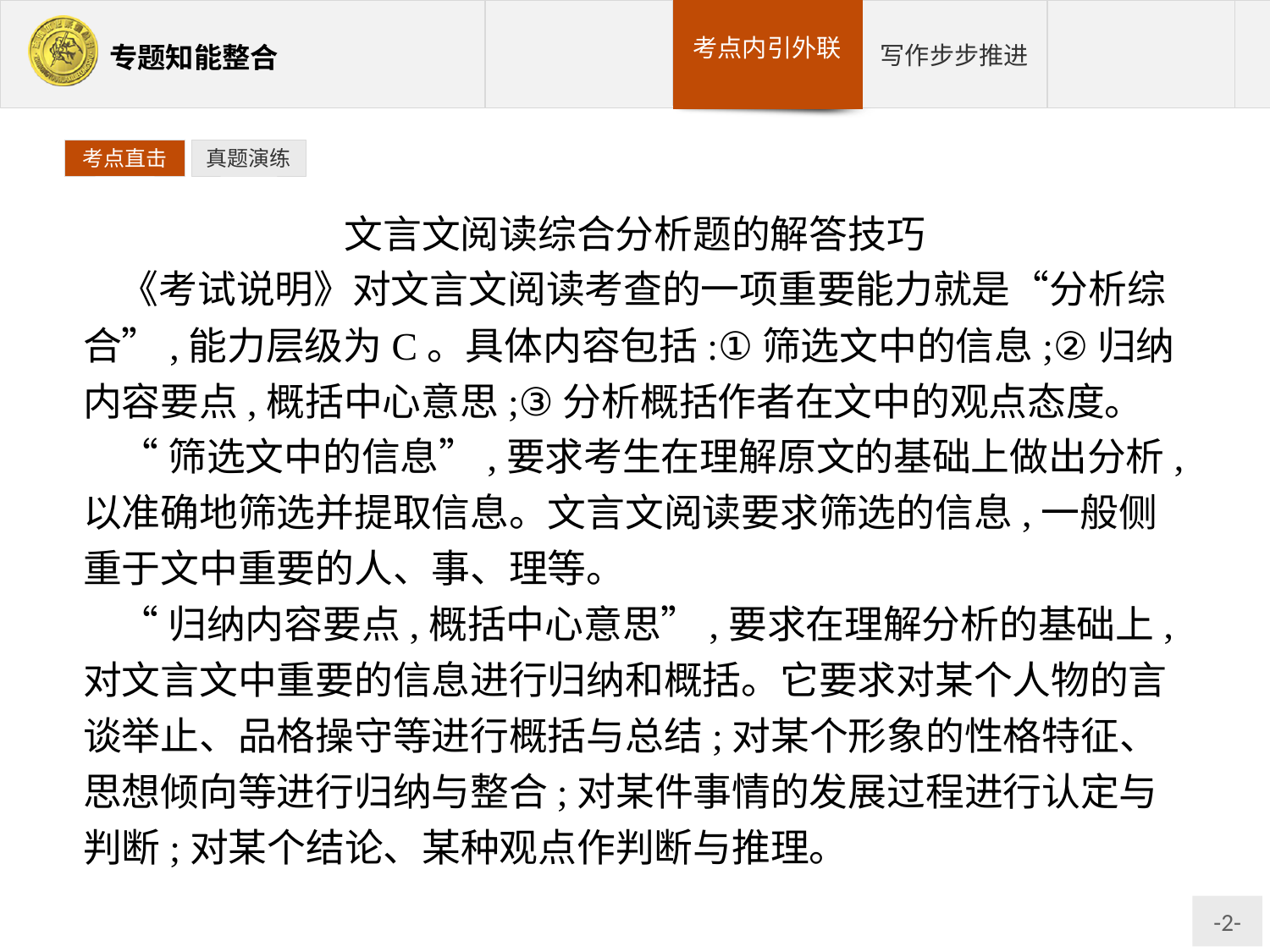

考点直击
真题演练
文言文阅读综合分析题的解答技巧
《考试说明》对文言文阅读考查的一项重要能力就是“分析综合”,能力层级为C。具体内容包括:①筛选文中的信息;②归纳内容要点,概括中心意思;③分析概括作者在文中的观点态度。
“筛选文中的信息”,要求考生在理解原文的基础上做出分析,以准确地筛选并提取信息。文言文阅读要求筛选的信息,一般侧重于文中重要的人、事、理等。
“归纳内容要点,概括中心意思”,要求在理解分析的基础上,对文言文中重要的信息进行归纳和概括。它要求对某个人物的言谈举止、品格操守等进行概括与总结;对某个形象的性格特征、思想倾向等进行归纳与整合;对某件事情的发展过程进行认定与判断;对某个结论、某种观点作判断与推理。